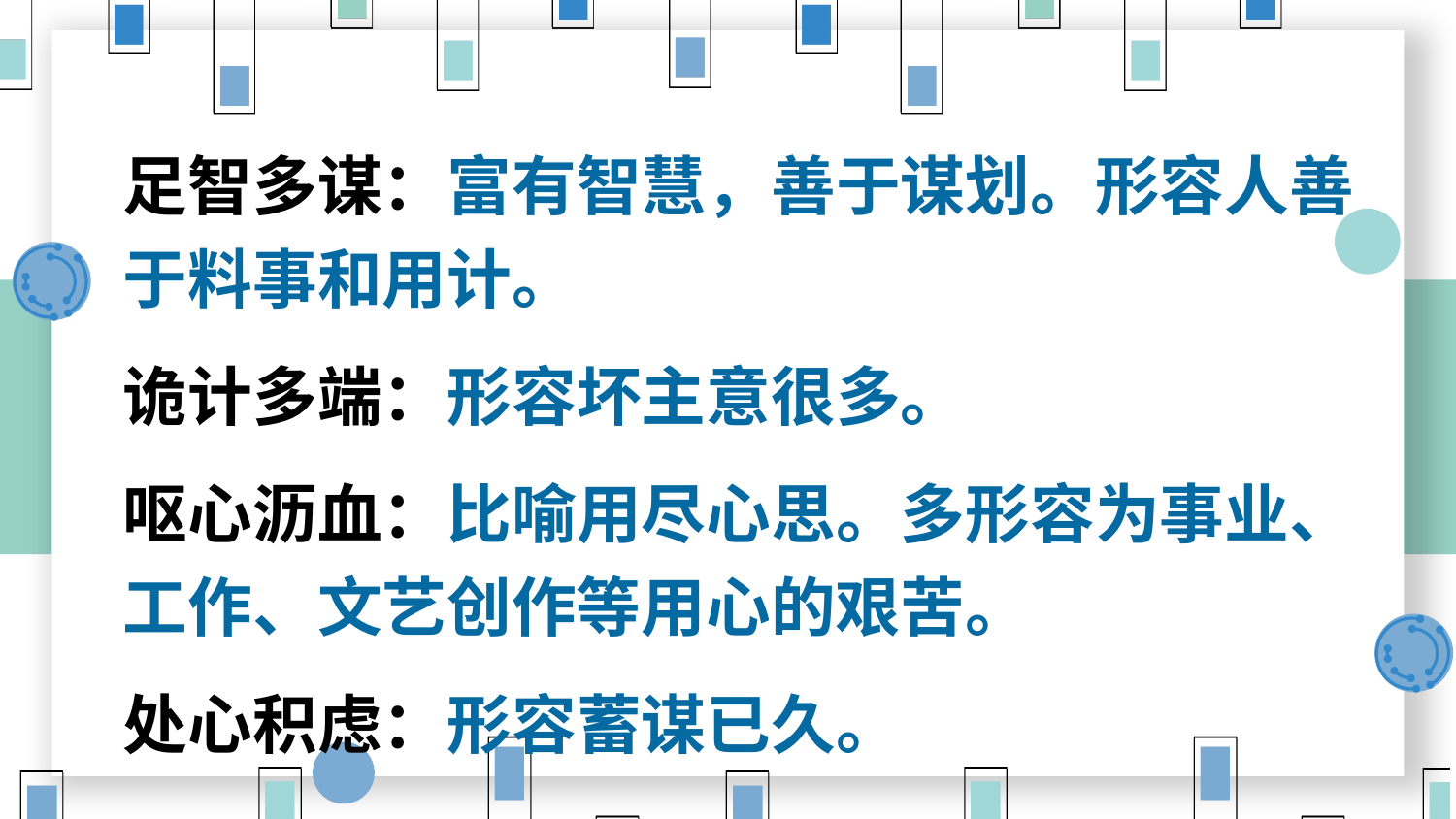

足智多谋：富有智慧，善于谋划。形容人善于料事和用计。
诡计多端：形容坏主意很多。
呕心沥血：比喻用尽心思。多形容为事业、工作、文艺创作等用心的艰苦。
处心积虑：形容蓄谋已久。